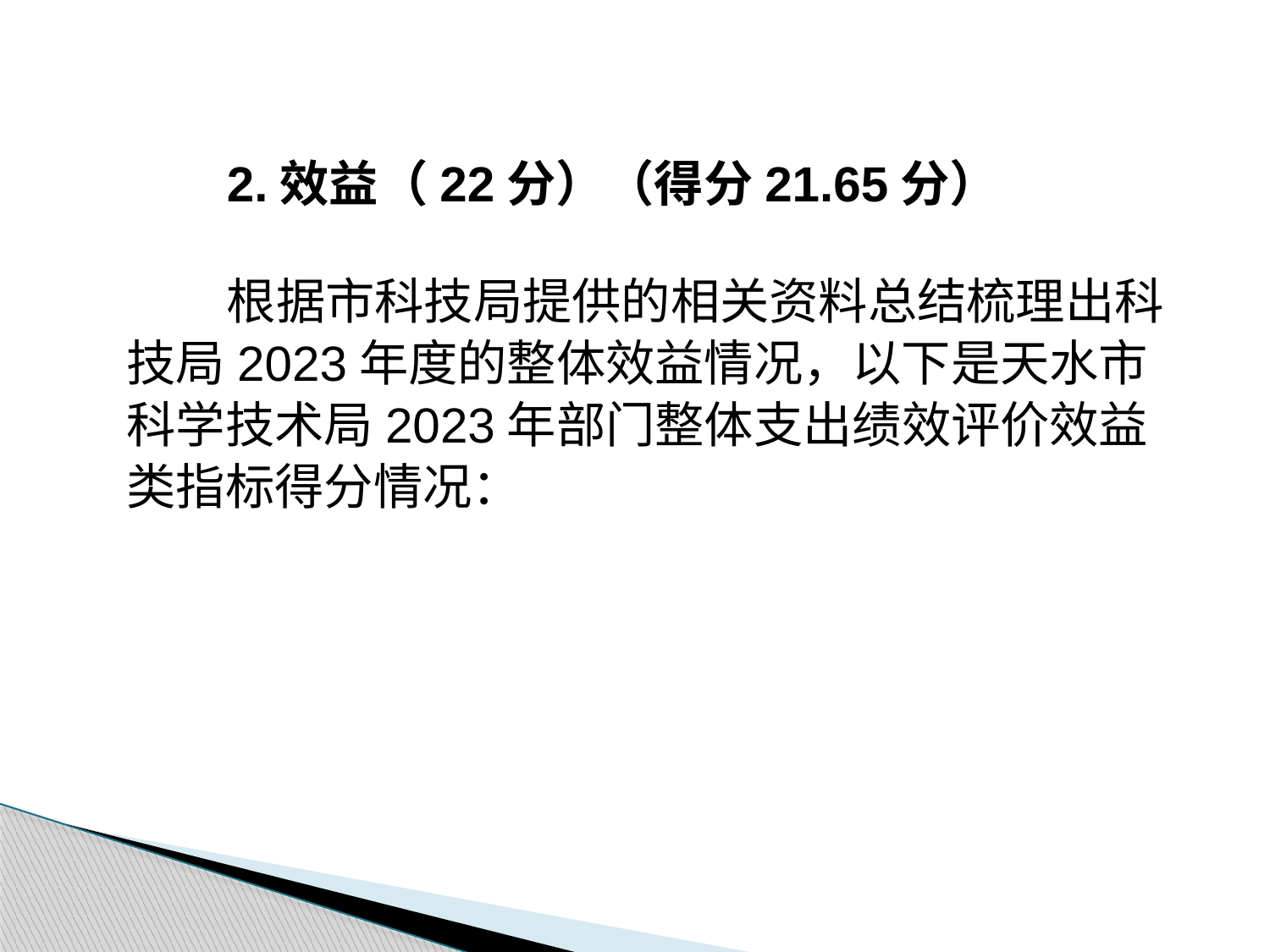

2.效益（22分）（得分21.65分）

根据市科技局提供的相关资料总结梳理出科技局2023年度的整体效益情况，以下是天水市科学技术局2023年部门整体支出绩效评价效益类指标得分情况：